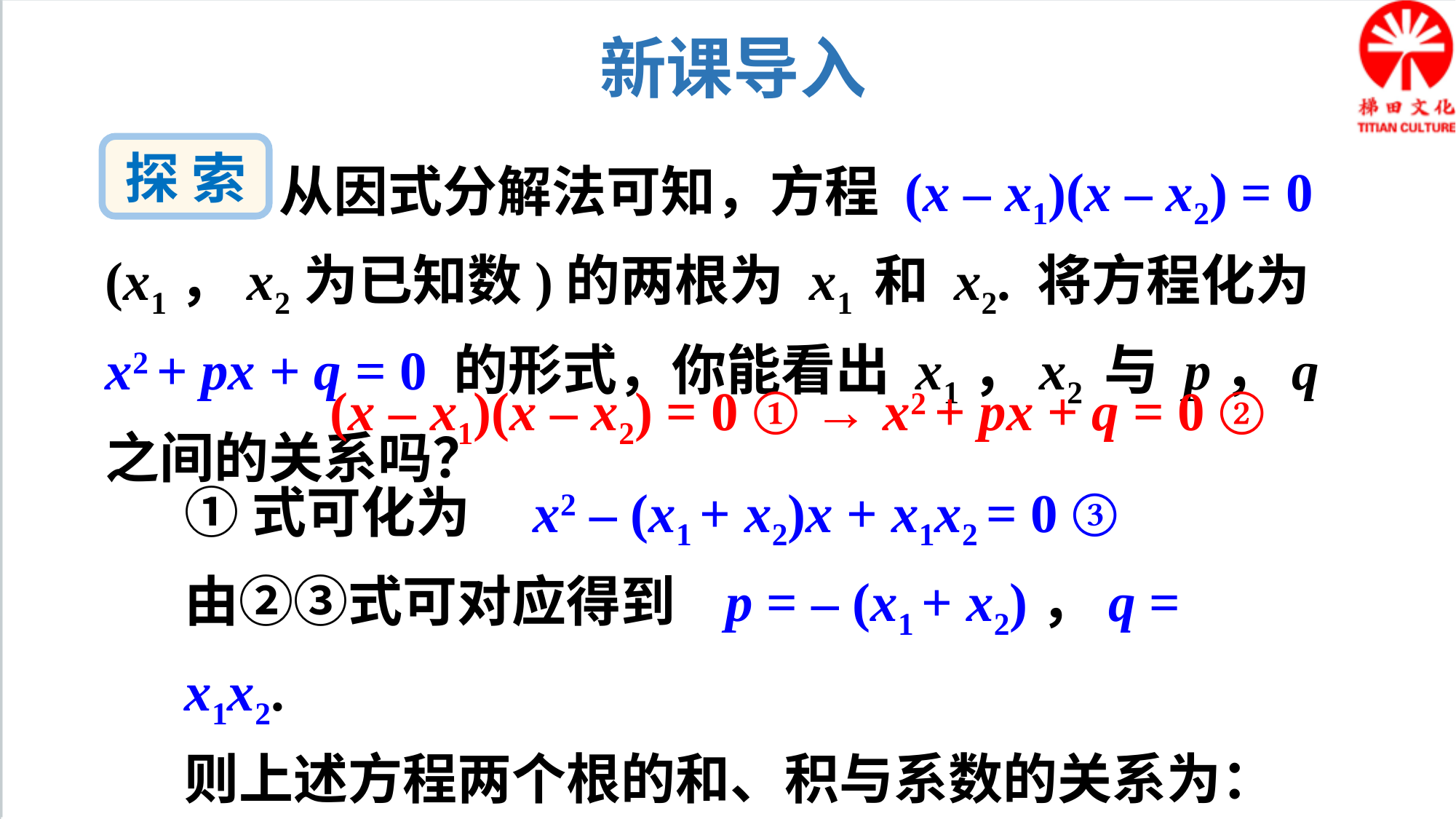

新课导入
             从因式分解法可知，方程 (x – x1)(x – x2) = 0 (x1，x2为已知数)的两根为 x1 和 x2. 将方程化为 x2 + px + q = 0 的形式，你能看出 x1，x2 与 p，q 之间的关系吗？
探 索
(x – x1)(x – x2) = 0 ① → x2 + px + q = 0 ②
①式可化为    x2 – (x1 + x2)x + x1x2 = 0 ③
由②③式可对应得到   p = – (x1 + x2)，q = x1x2.
则上述方程两个根的和、积与系数的关系为：
x1 + x2 = – p，x1x2 = q.